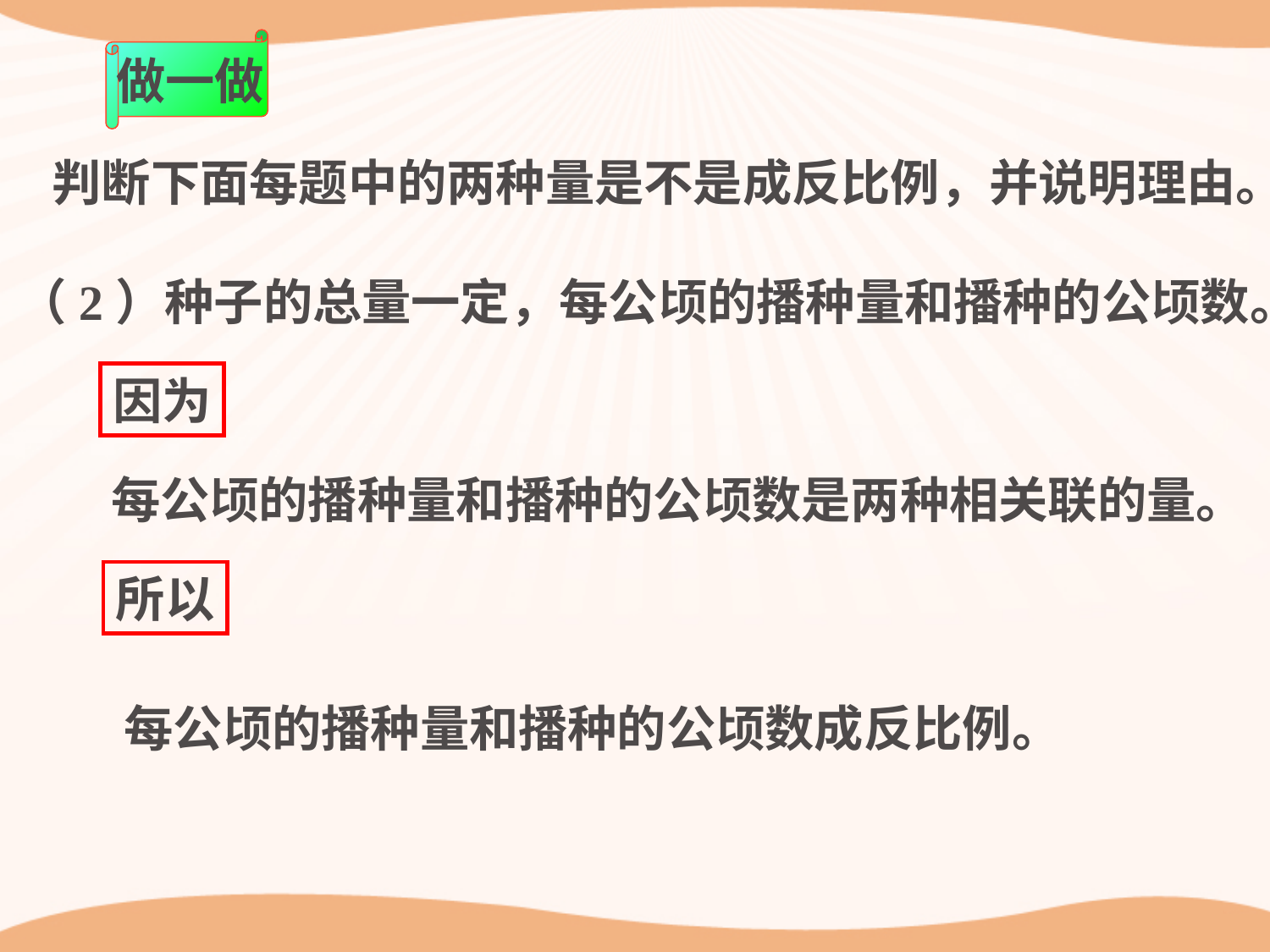

做一做
判断下面每题中的两种量是不是成反比例，并说明理由。
（2）种子的总量一定，每公顷的播种量和播种的公顷数。
因为
每公顷的播种量和播种的公顷数是两种相关联的量。
所以
每公顷的播种量和播种的公顷数成反比例。